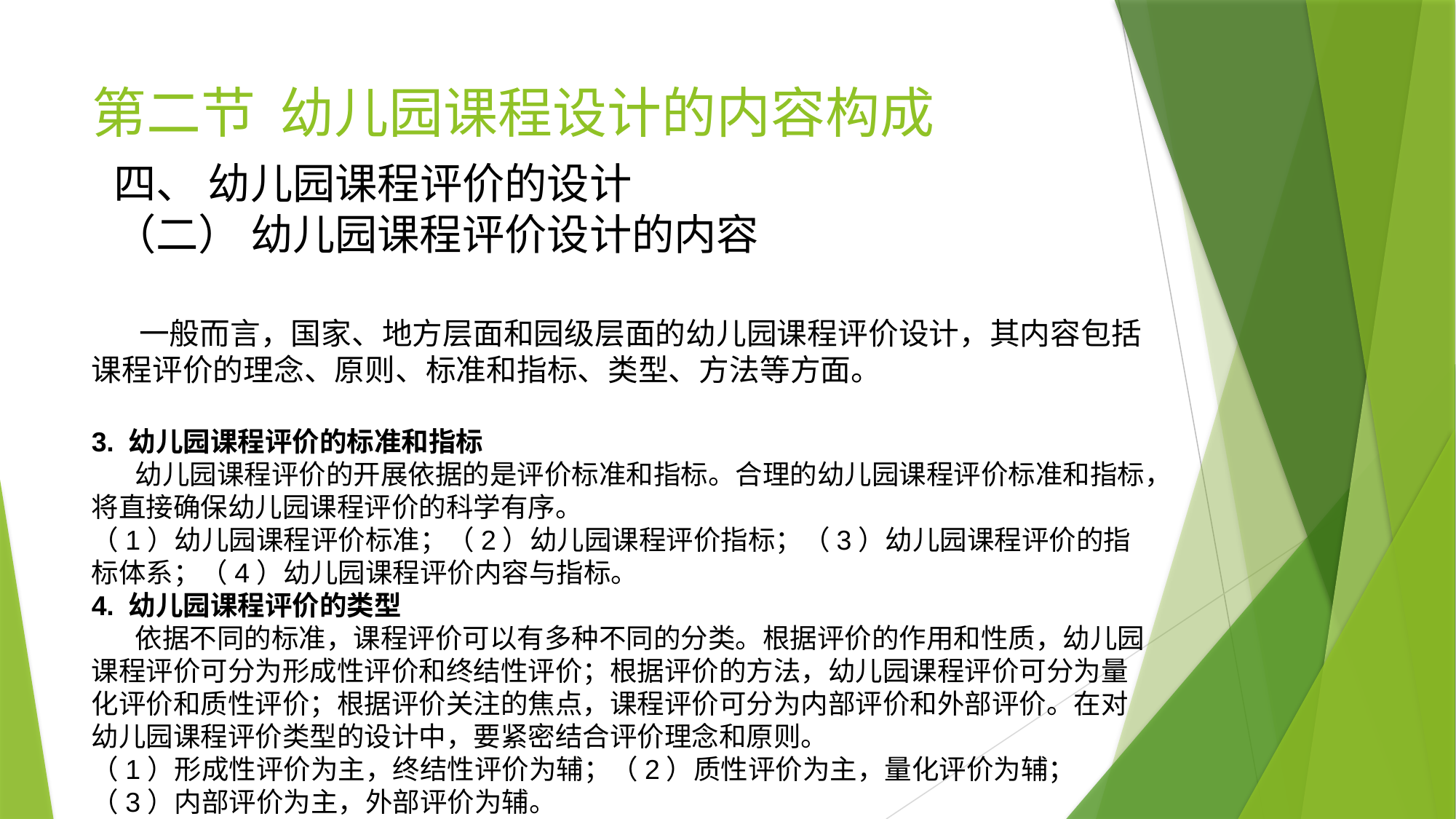

# 第二节  幼儿园课程设计的内容构成
四、 幼儿园课程评价的设计
（二） 幼儿园课程评价设计的内容
      一般而言，国家、地方层面和园级层面的幼儿园课程评价设计，其内容包括课程评价的理念、原则、标准和指标、类型、方法等方面。

3. 幼儿园课程评价的标准和指标
      幼儿园课程评价的开展依据的是评价标准和指标。合理的幼儿园课程评价标准和指标，将直接确保幼儿园课程评价的科学有序。
（1）幼儿园课程评价标准；（2）幼儿园课程评价指标；（3）幼儿园课程评价的指标体系；（4）幼儿园课程评价内容与指标。
4. 幼儿园课程评价的类型
      依据不同的标准，课程评价可以有多种不同的分类。根据评价的作用和性质，幼儿园课程评价可分为形成性评价和终结性评价；根据评价的方法，幼儿园课程评价可分为量化评价和质性评价；根据评价关注的焦点，课程评价可分为内部评价和外部评价。在对幼儿园课程评价类型的设计中，要紧密结合评价理念和原则。
（1）形成性评价为主，终结性评价为辅；（2）质性评价为主，量化评价为辅；（3）内部评价为主，外部评价为辅。